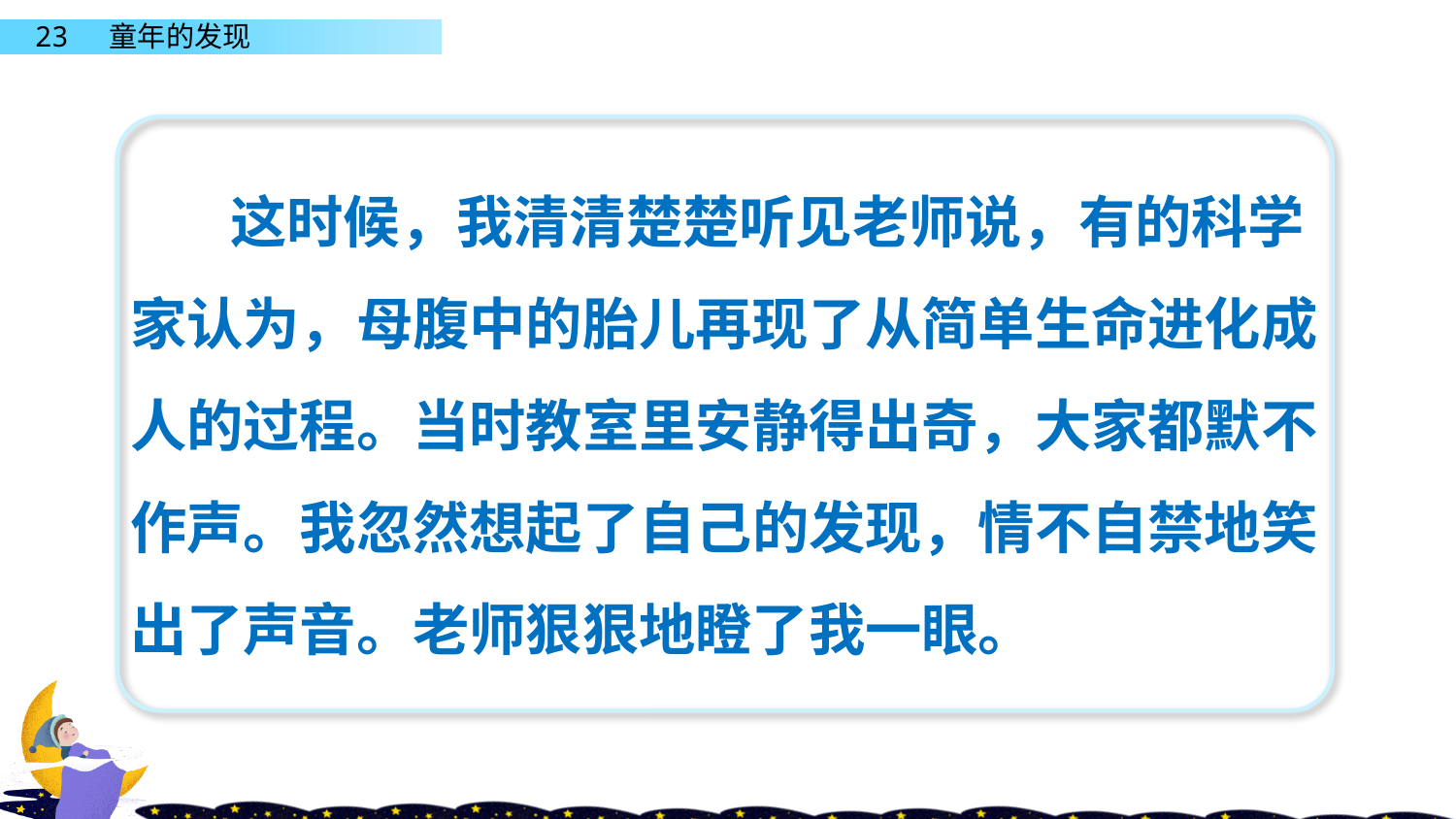

这时候，我清清楚楚听见老师说，有的科学家认为，母腹中的胎儿再现了从简单生命进化成人的过程。当时教室里安静得出奇，大家都默不作声。我忽然想起了自己的发现，情不自禁地笑出了声音。老师狠狠地瞪了我一眼。